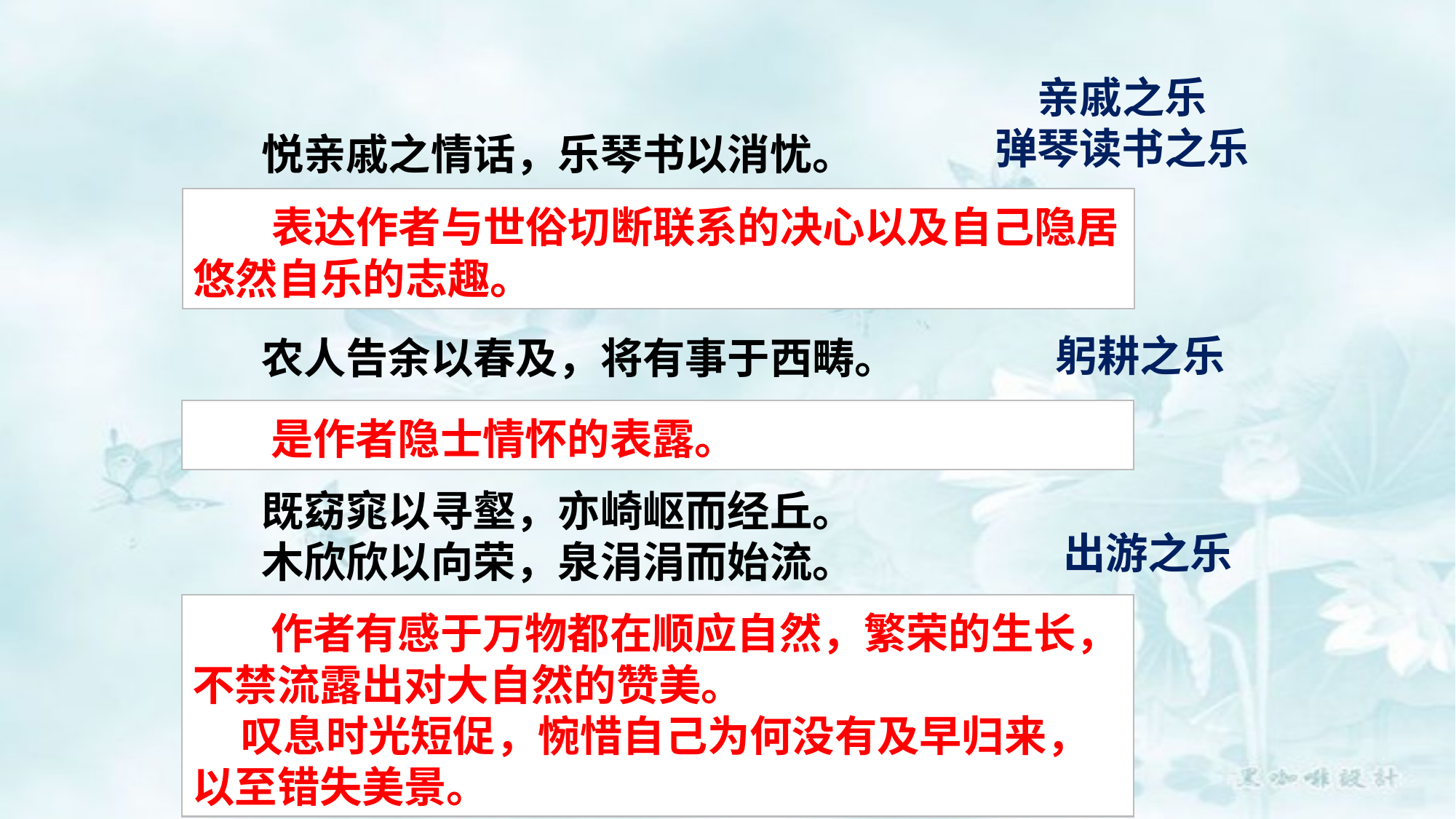

悦亲戚之情话，乐琴书以消忧。

      农人告余以春及，将有事于西畴。

      既窈窕以寻壑，亦崎岖而经丘。
      木欣欣以向荣，泉涓涓而始流。
亲戚之乐
弹琴读书之乐
      表达作者与世俗切断联系的决心以及自己隐居悠然自乐的志趣。
躬耕之乐

      是作者隐士情怀的表露。
出游之乐

      作者有感于万物都在顺应自然，繁荣的生长，不禁流露出对大自然的赞美。
    叹息时光短促，惋惜自己为何没有及早归来，以至错失美景。